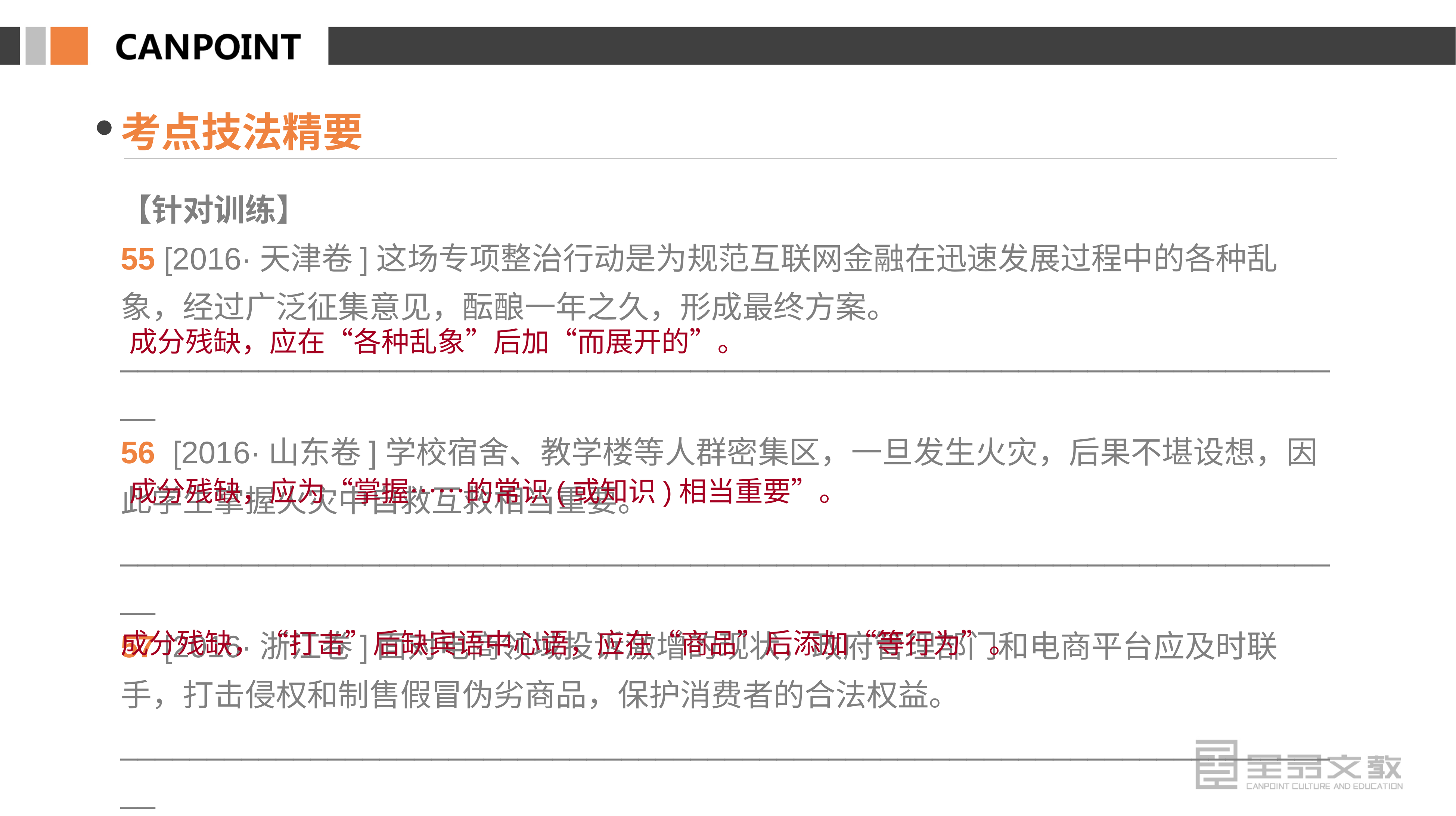

考点技法精要

【针对训练】
55 [2016·天津卷]这场专项整治行动是为规范互联网金融在迅速发展过程中的各种乱象，经过广泛征集意见，酝酿一年之久，形成最终方案。
________________________________________________________________________
56  [2016·山东卷]学校宿舍、教学楼等人群密集区，一旦发生火灾，后果不堪设想，因此学生掌握火灾中自救互救相当重要。
________________________________________________________________________
57 [2016·浙江卷]面对电商领域投诉激增的现状，政府管理部门和电商平台应及时联手，打击侵权和制售假冒伪劣商品，保护消费者的合法权益。
________________________________________________________________________

成分残缺，应在“各种乱象”后加“而展开的”。
成分残缺，应为“掌握……的常识(或知识)相当重要”。
成分残缺，“打击”后缺宾语中心语，应在“商品”后添加“等行为”。